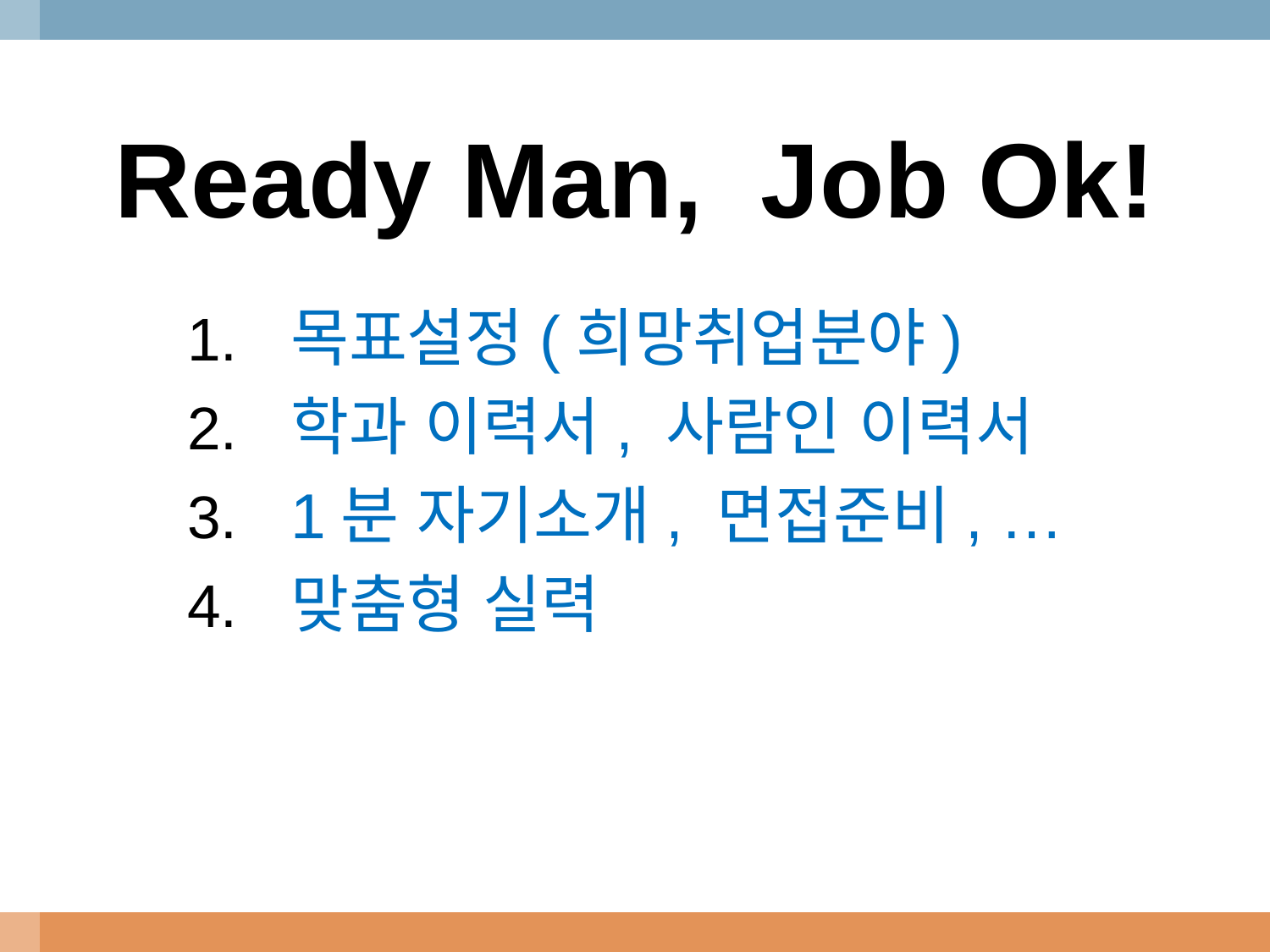

Ready Man,  Job Ok!
목표설정(희망취업분야)
학과 이력서, 사람인 이력서
1분 자기소개, 면접준비, …
맞춤형 실력